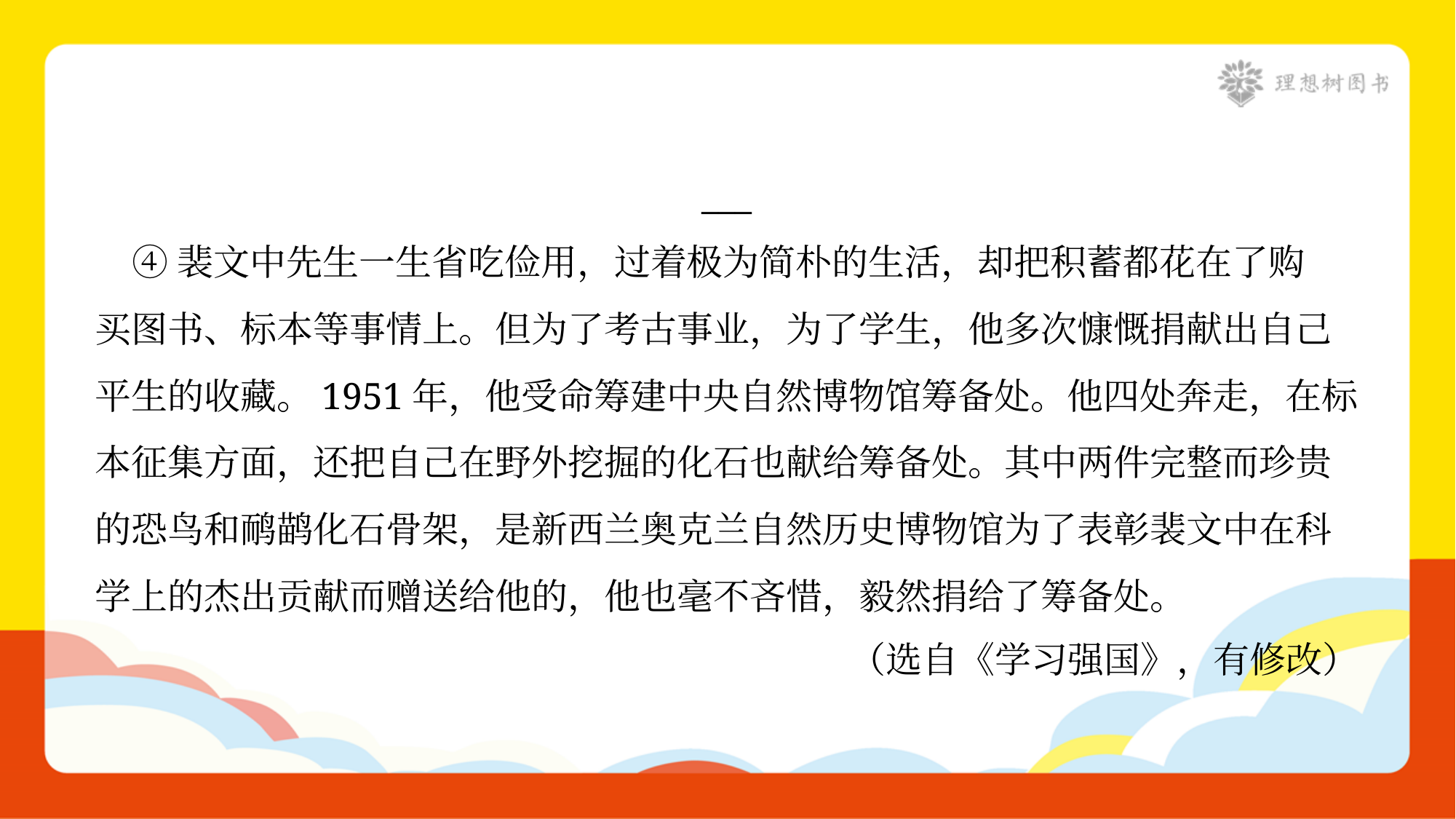

___
    ④裴文中先生一生省吃俭用，过着极为简朴的生活，却把积蓄都花在了购
买图书、标本等事情上。但为了考古事业，为了学生，他多次慷慨捐献出自己
平生的收藏。1951年，他受命筹建中央自然博物馆筹备处。他四处奔走，在标
本征集方面，还把自己在野外挖掘的化石也献给筹备处。其中两件完整而珍贵
的恐鸟和鸸鹋化石骨架，是新西兰奥克兰自然历史博物馆为了表彰裴文中在科
学上的杰出贡献而赠送给他的，他也毫不吝惜，毅然捐给了筹备处。
（选自《学习强国》，有修改）